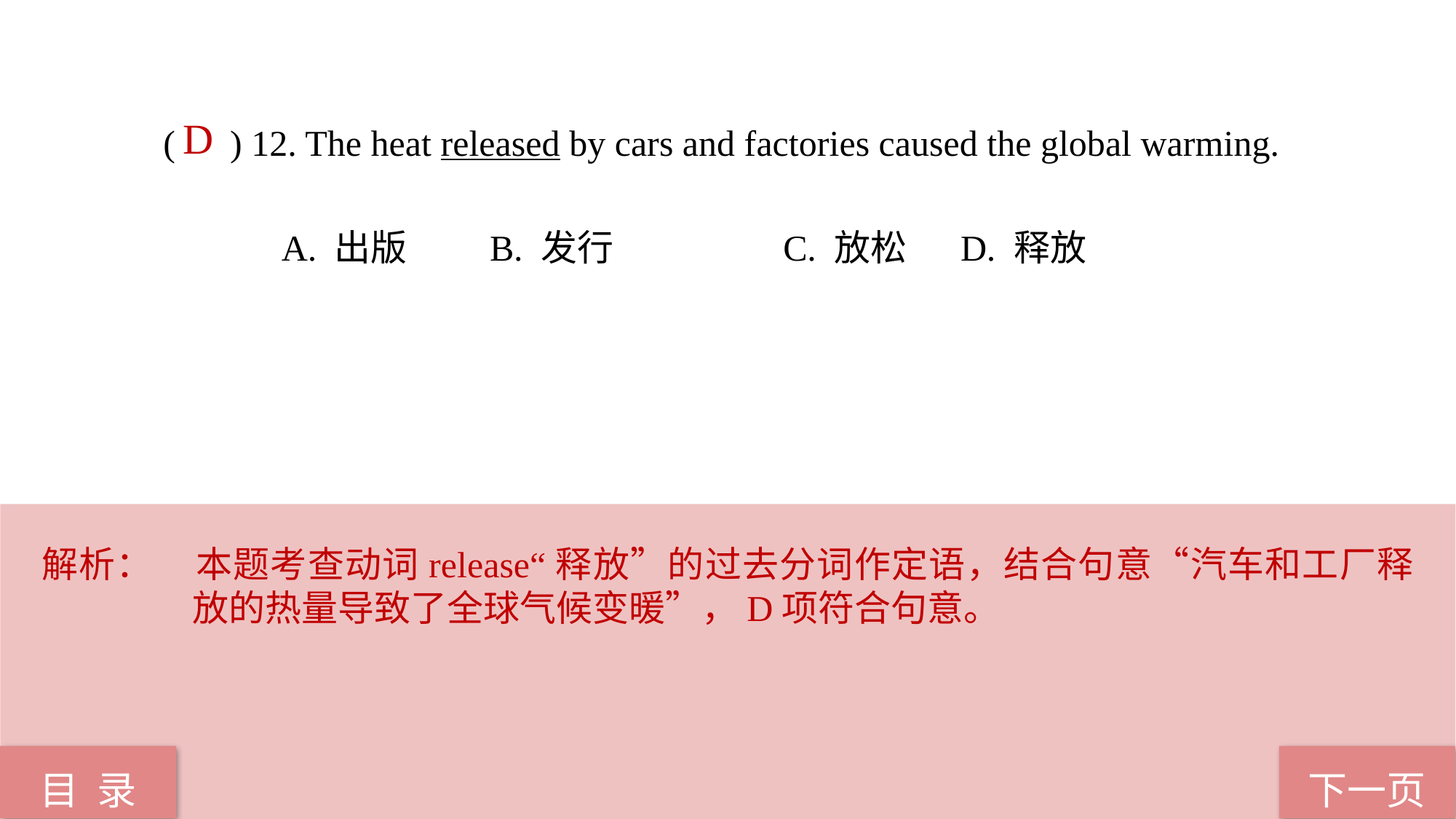

D
(      ) 12. The heat released by cars and factories caused the global warming.

             A. 出版         B. 发行	        C. 放松	   D. 释放
解析：	本题考查动词release“释放”的过去分词作定语，结合句意“汽车和工厂释放的热量导致了全球气候变暖”，D项符合句意。